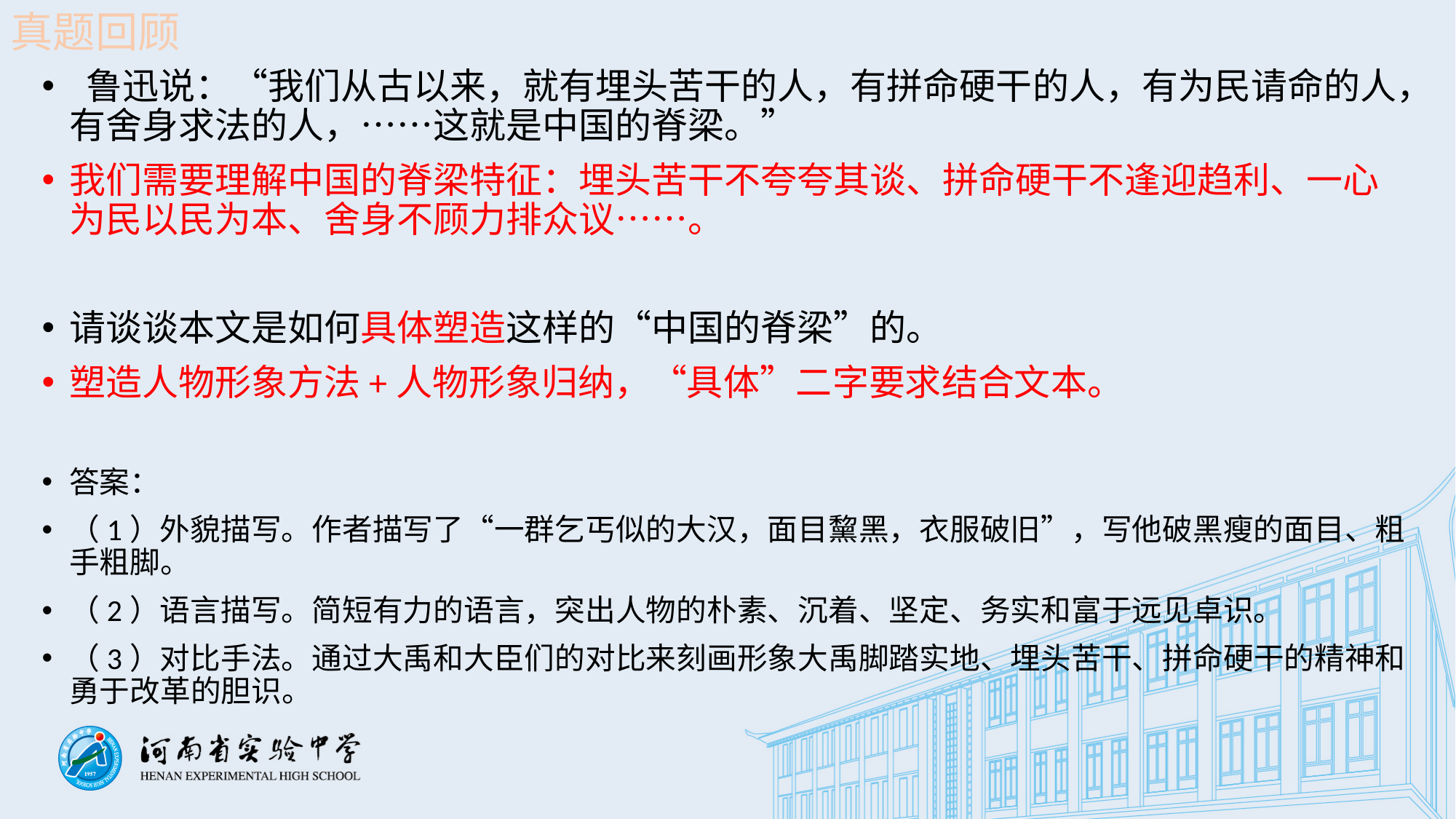

真题回顾
 鲁迅说：“我们从古以来，就有埋头苦干的人，有拼命硬干的人，有为民请命的人，有舍身求法的人，……这就是中国的脊梁。”
我们需要理解中国的脊梁特征：埋头苦干不夸夸其谈、拼命硬干不逢迎趋利、一心为民以民为本、舍身不顾力排众议……。

请谈谈本文是如何具体塑造这样的“中国的脊梁”的。
塑造人物形象方法+人物形象归纳，“具体”二字要求结合文本。

答案：
（1）外貌描写。作者描写了“一群乞丐似的大汉，面目黧黑，衣服破旧”，写他破黑瘦的面目、粗手粗脚。
（2）语言描写。简短有力的语言，突出人物的朴素、沉着、坚定、务实和富于远见卓识。
（3）对比手法。通过大禹和大臣们的对比来刻画形象大禹脚踏实地、埋头苦干、拼命硬干的精神和勇于改革的胆识。